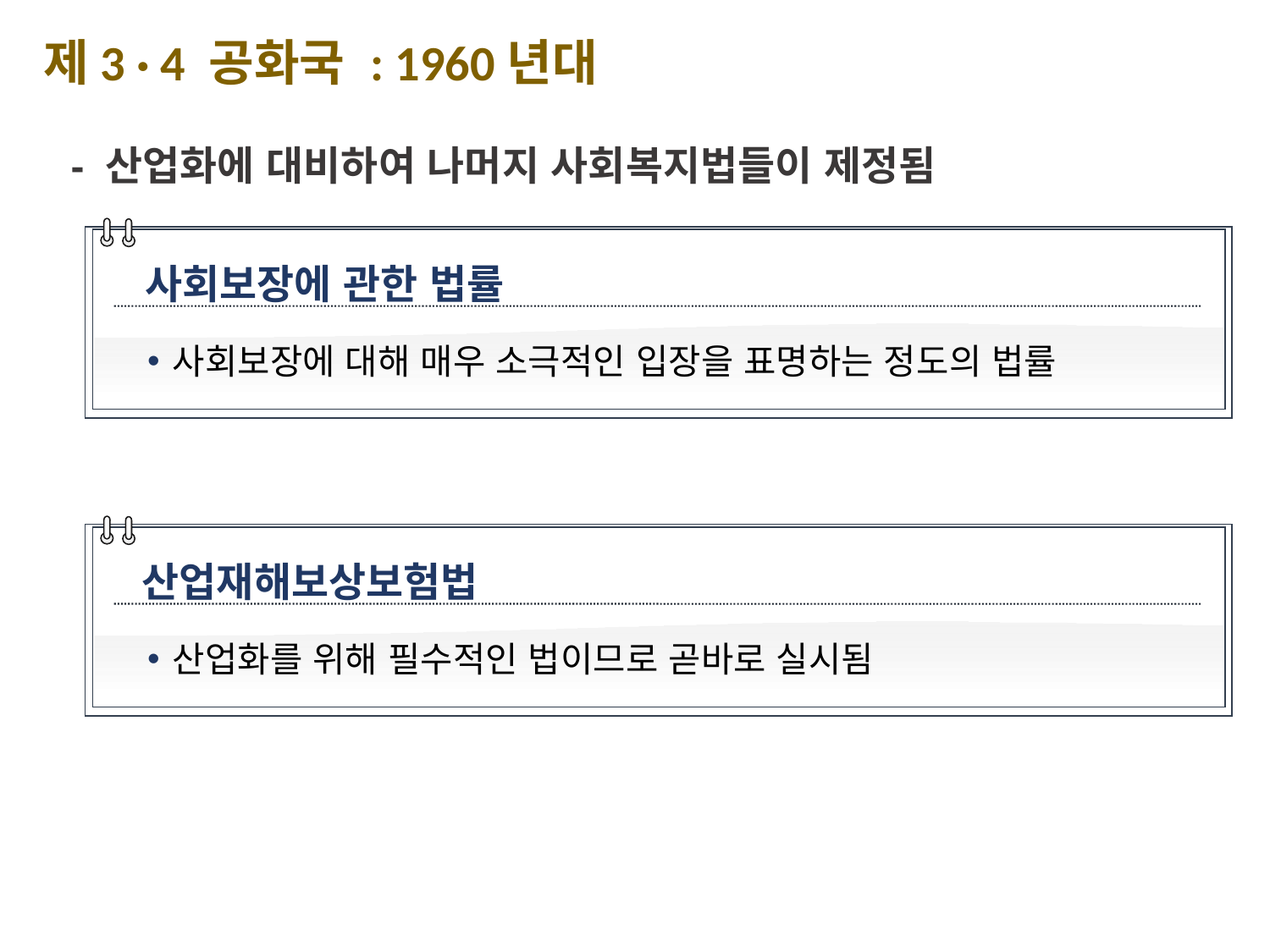

제3 · 4 공화국 : 1960년대
- 산업화에 대비하여 나머지 사회복지법들이 제정됨

사회보장에 관한 법률

사회보장에 대해 매우 소극적인 입장을 표명하는 정도의 법률

산업재해보상보험법

산업화를 위해 필수적인 법이므로 곧바로 실시됨